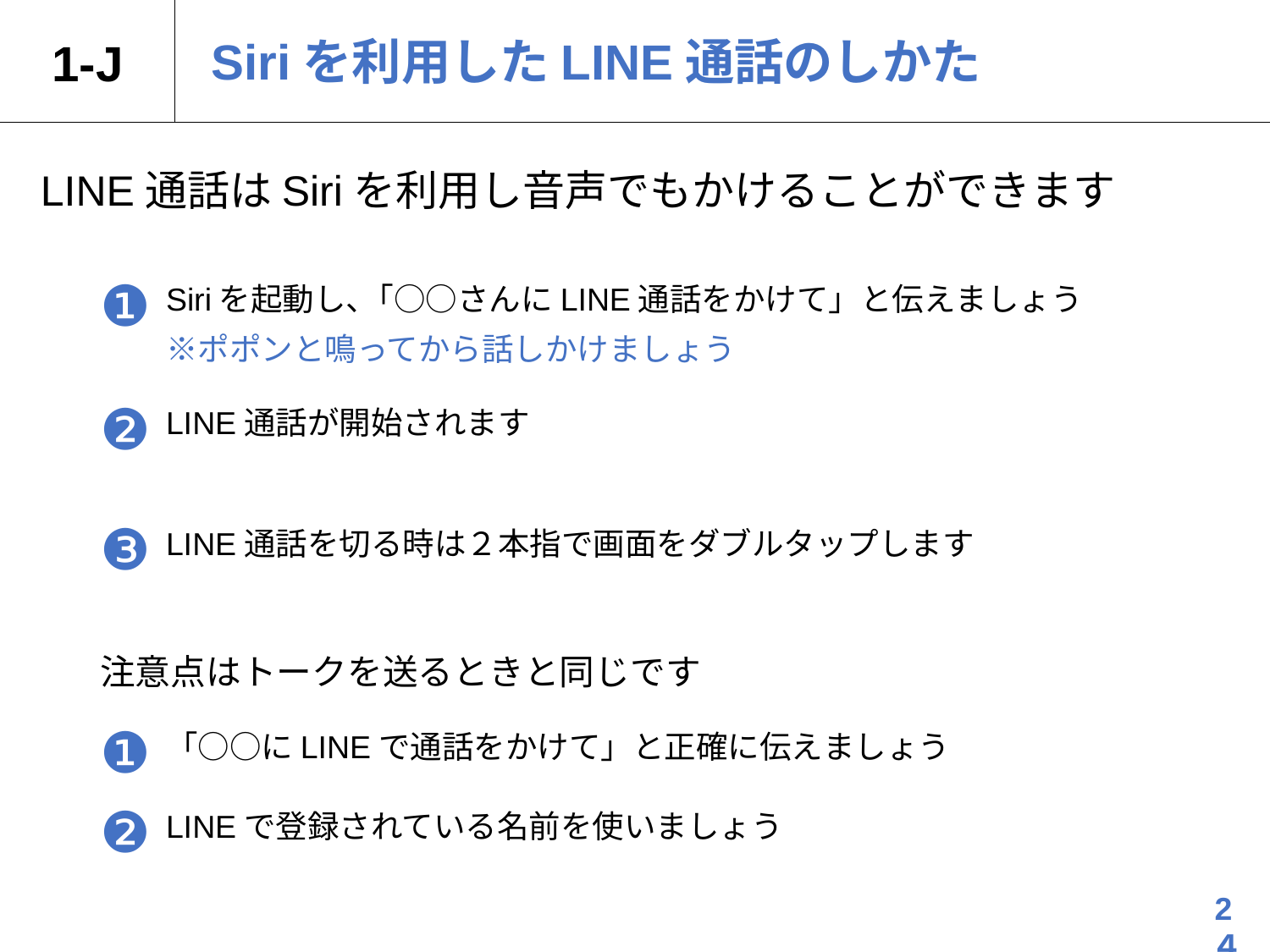

# 1-J
Siriを利用したLINE通話のしかた
LINE通話はSiriを利用し音声でもかけることができます
❶
Siriを起動し、｢○○さんにLINE通話をかけて」と伝えましょう
※ポポンと鳴ってから話しかけましょう
❷
LINE通話が開始されます
❸
LINE通話を切る時は２本指で画面をダブルタップします
注意点はトークを送るときと同じです
❶
「○○にLINEで通話をかけて」と正確に伝えましょう
❷
LINEで登録されている名前を使いましょう
2４